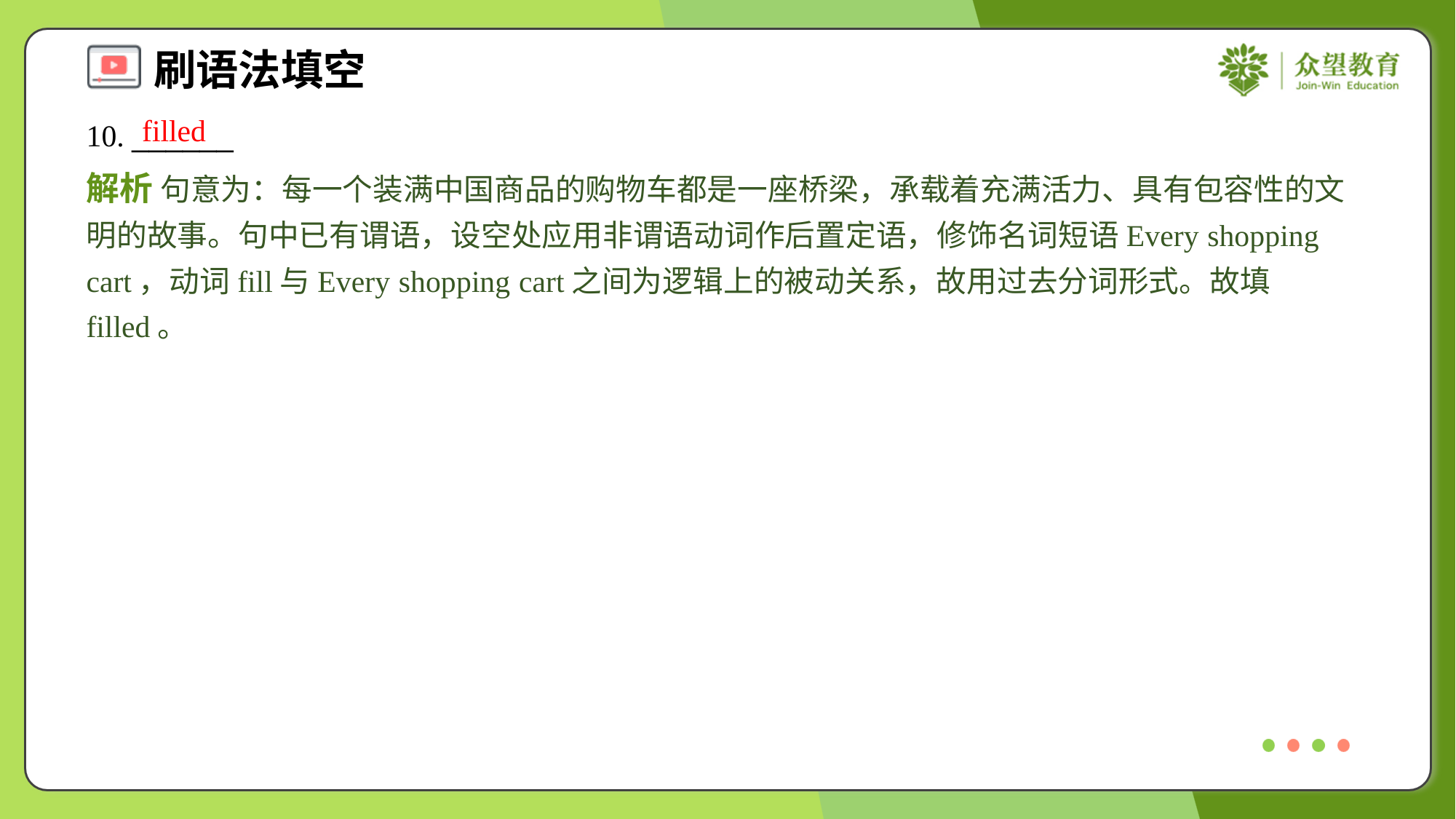

filled
10. ______
解析 句意为：每一个装满中国商品的购物车都是一座桥梁，承载着充满活力、具有包容性的文明的故事。句中已有谓语，设空处应用非谓语动词作后置定语，修饰名词短语Every shopping cart，动词fill与Every shopping cart之间为逻辑上的被动关系，故用过去分词形式。故填filled。